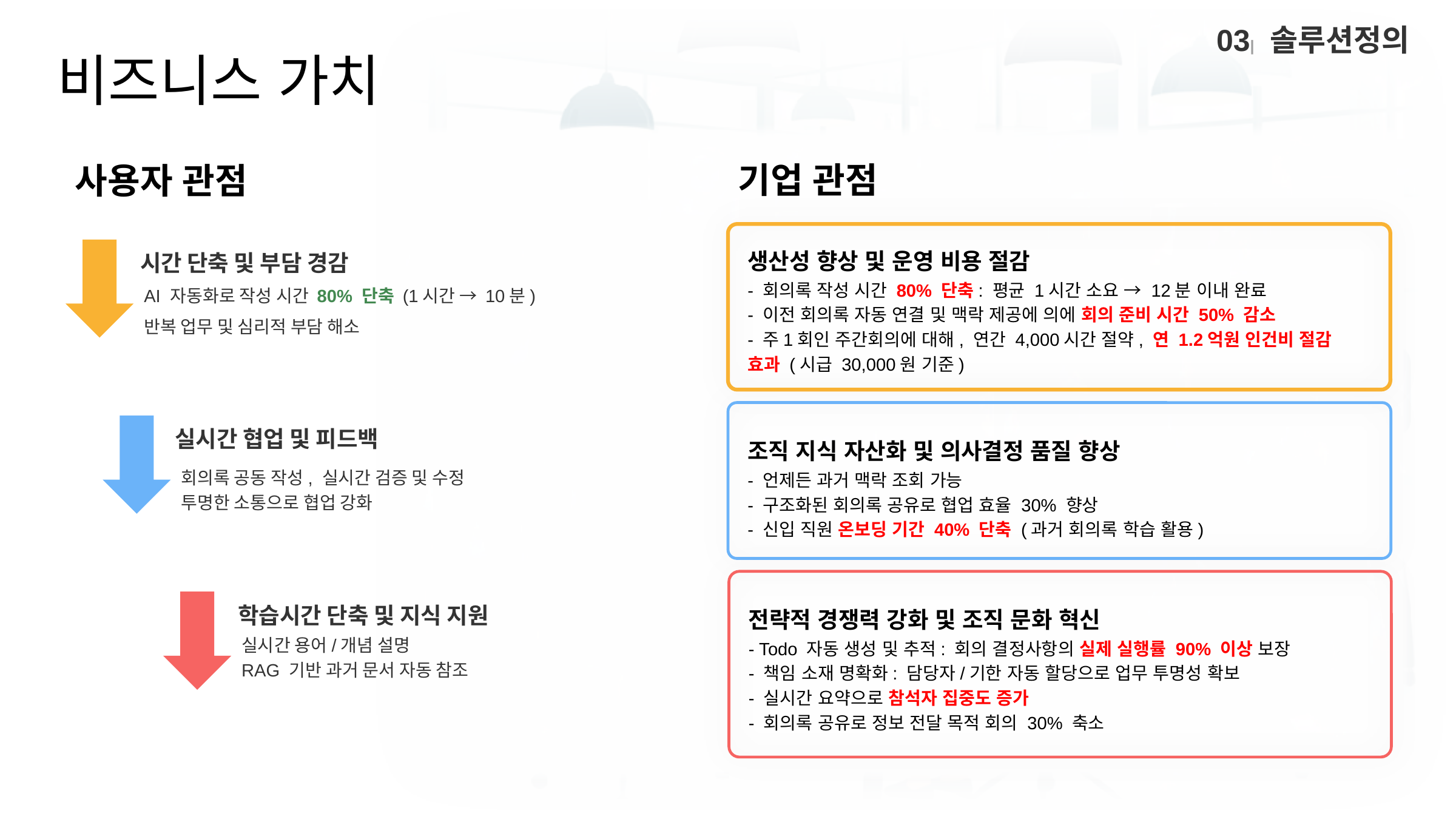

03| 솔루션정의
# 비즈니스 가치
기업 관점
사용자 관점

생산성 향상 및 운영 비용 절감
- 회의록 작성 시간 80% 단축: 평균 1시간 소요 → 12분 이내 완료
- 이전 회의록 자동 연결 및 맥락 제공에 의에 회의 준비 시간 50% 감소
- 주1회인 주간회의에 대해, 연간 4,000시간 절약, 연 1.2억원 인건비 절감 효과 (시급 30,000원 기준)

시간 단축 및 부담 경감
AI 자동화로 작성 시간 80% 단축 (1시간 → 10분)
반복 업무 및 심리적 부담 해소

조직 지식 자산화 및 의사결정 품질 향상
- 언제든 과거 맥락 조회 가능
- 구조화된 회의록 공유로 협업 효율 30% 향상
- 신입 직원 온보딩 기간 40% 단축 (과거 회의록 학습 활용)

실시간 협업 및 피드백
회의록 공동 작성, 실시간 검증 및 수정
투명한 소통으로 협업 강화

전략적 경쟁력 강화 및 조직 문화 혁신
- Todo 자동 생성 및 추적: 회의 결정사항의 실제 실행률 90% 이상 보장
- 책임 소재 명확화: 담당자/기한 자동 할당으로 업무 투명성 확보
- 실시간 요약으로 참석자 집중도 증가
- 회의록 공유로 정보 전달 목적 회의 30% 축소

학습시간 단축 및 지식 지원
실시간 용어/개념 설명
RAG 기반 과거 문서 자동 참조